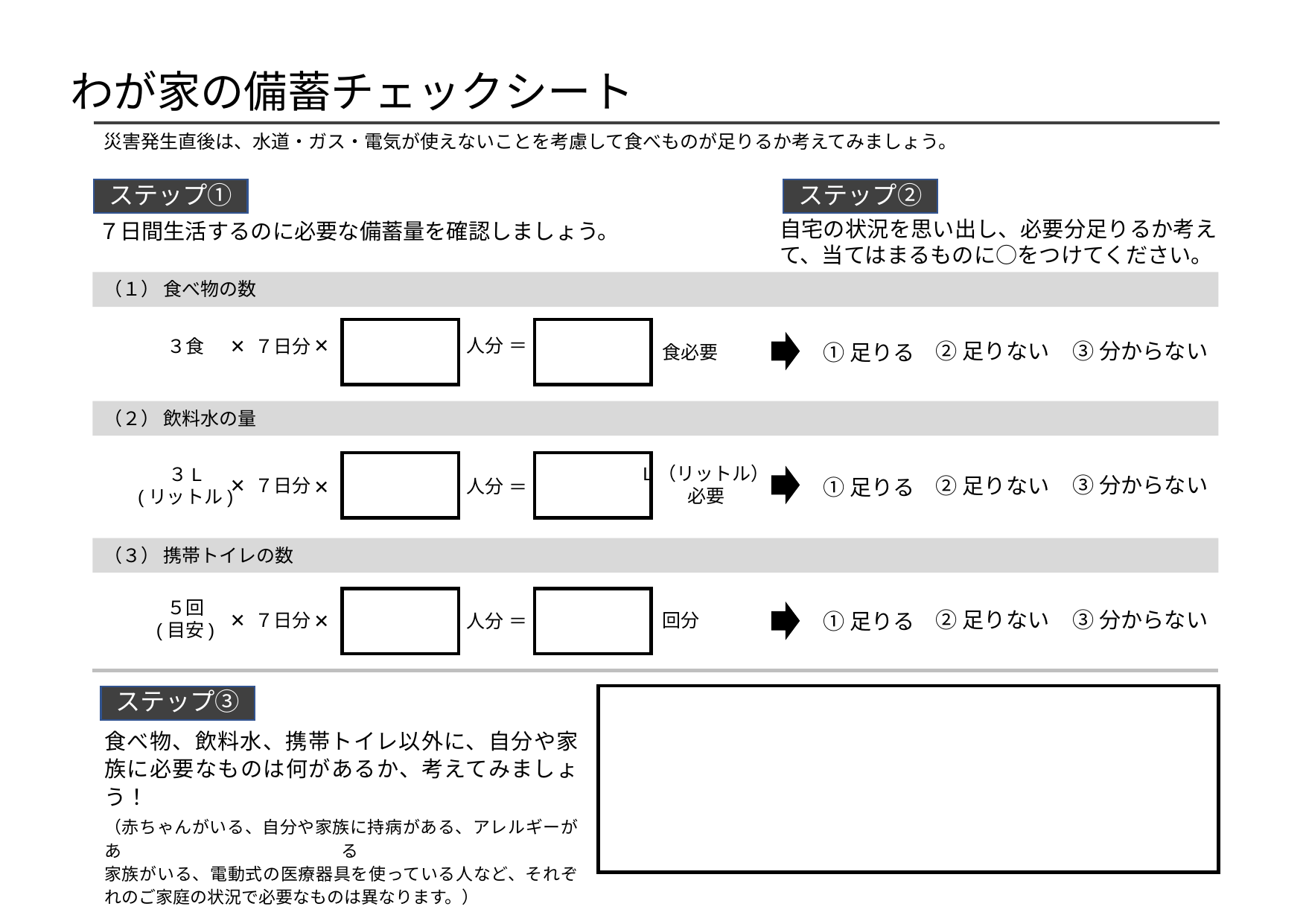

わが家の備蓄チェックシート
災害発生直後は、水道・ガス・電気が使えないことを考慮して食べものが足りるか考えてみましょう。
ステップ①
ステップ②
自宅の状況を思い出し、必要分足りるか考えて、当てはまるものに○をつけてください。
７日間生活するのに必要な備蓄量を確認しましょう。
（１） 食べ物の数

人分
✕
＝
３食
✕
７日分
③分からない

②足りない
①足りる
食必要
（２） 飲料水の量

L（リットル）
必要
３L
(リットル)

③分からない
②足りない
①足りる
✕
７日分
人分
✕
＝
（３） 携帯トイレの数

５回
(目安)
③分からない
②足りない

①足りる
✕
回分
７日分
人分
✕
＝

ステップ③
食べ物、飲料水、携帯トイレ以外に、自分や家族に必要なものは何があるか、考えてみましょう！
（赤ちゃんがいる、自分や家族に持病がある、アレルギーがある
家族がいる、電動式の医療器具を使っている人など、それぞれのご家庭の状況で必要なものは異なります。）